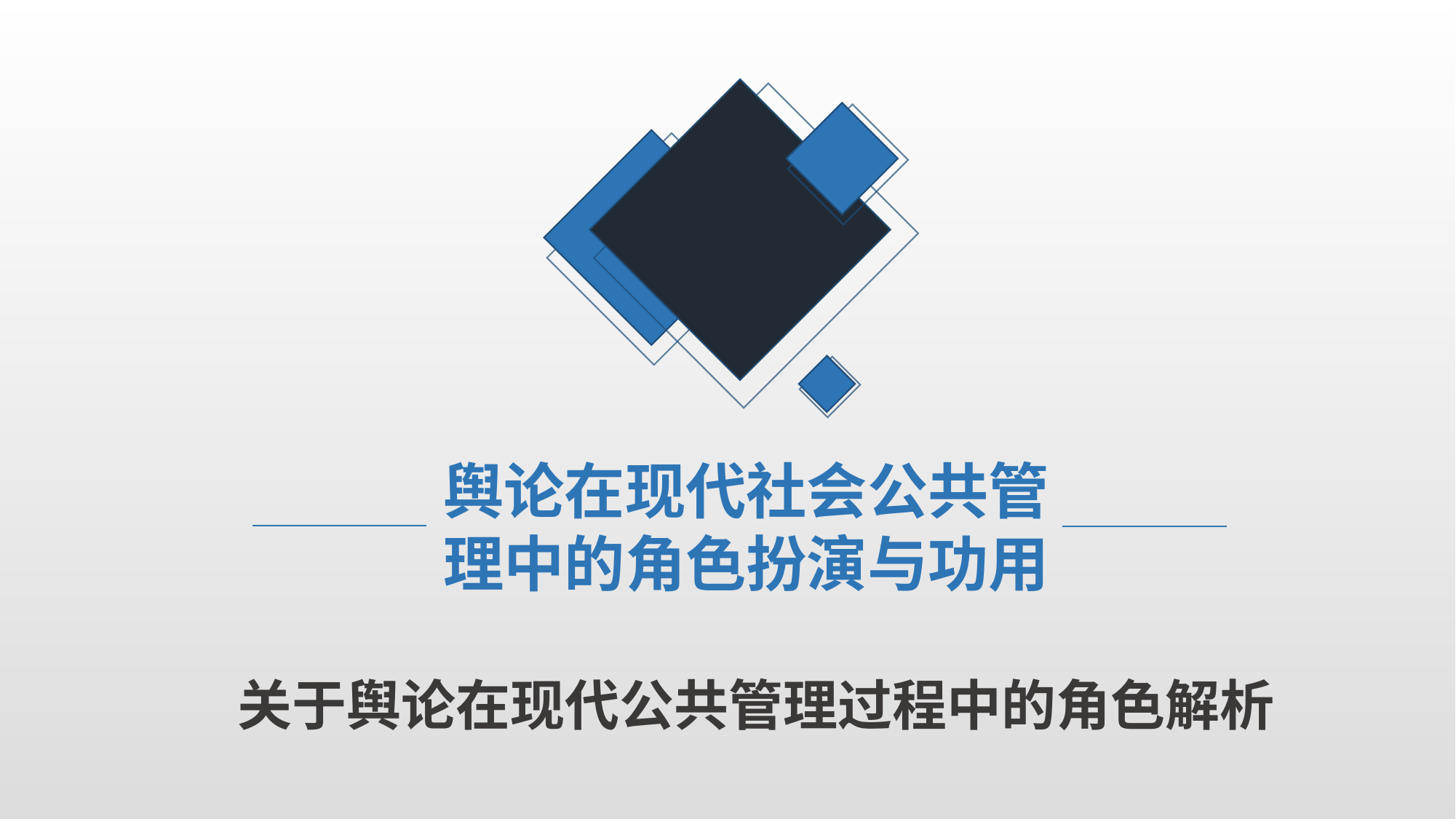

舆论在现代社会公共管理中的角色扮演与功用
关于舆论在现代公共管理过程中的角色解析